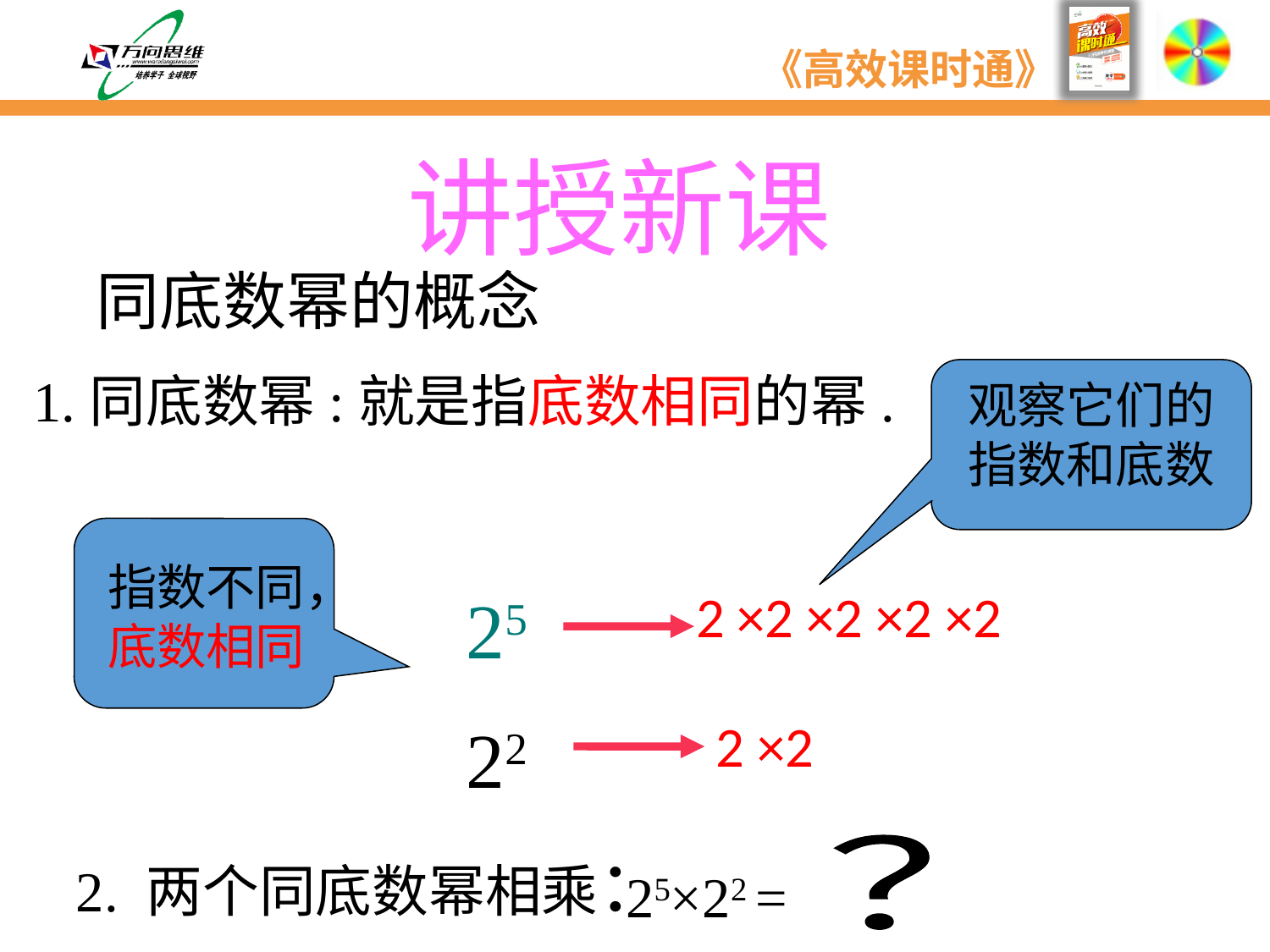

讲授新课
同底数幂的概念

1.同底数幂:就是指底数相同的幂.
观察它们的指数和底数

指数不同，底数相同
25
2 ×2 ×2 ×2 ×2

22
2 ×2

2. 两个同底数幂相乘：
？
25×22 =